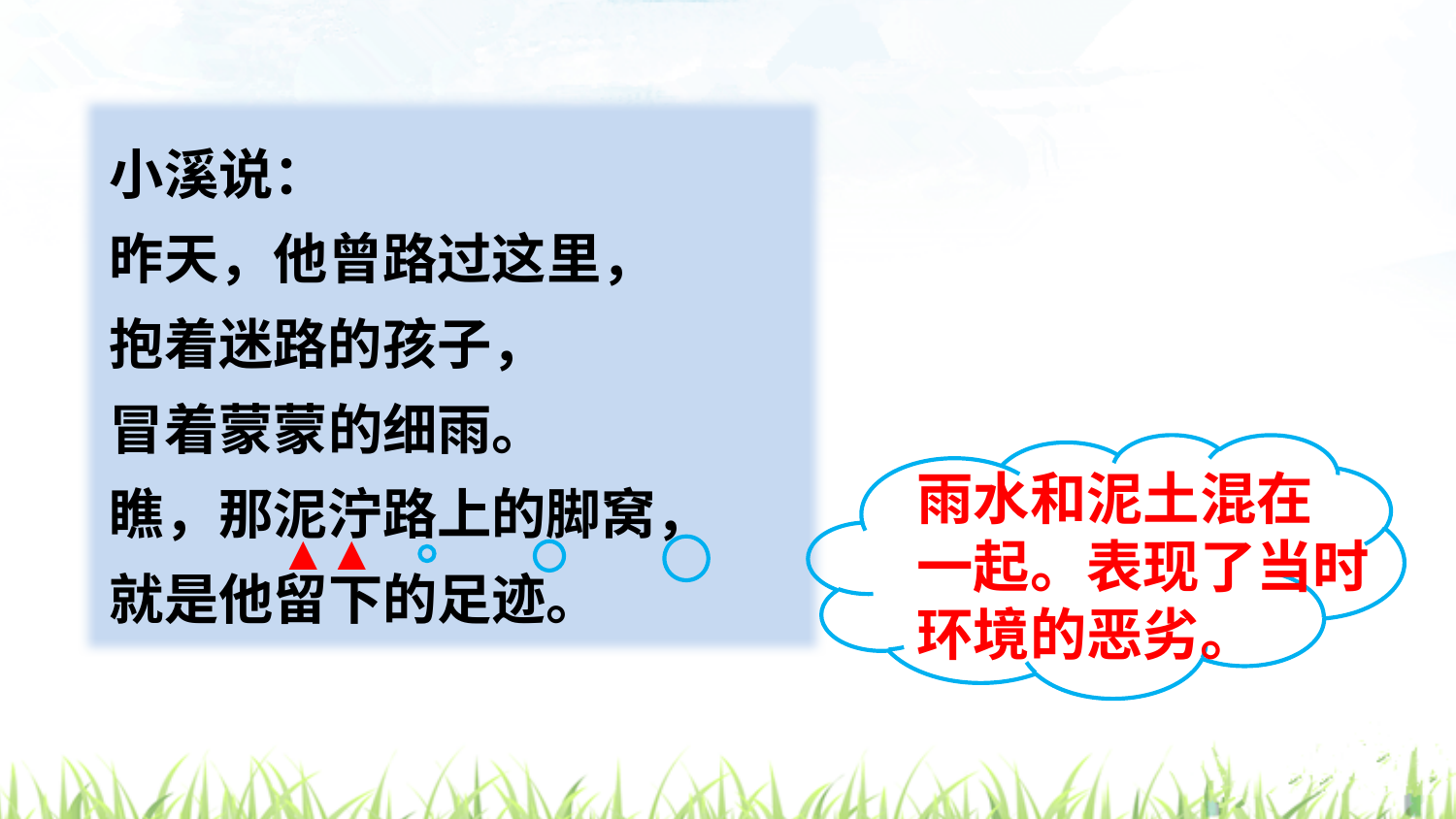

小溪说：
昨天，他曾路过这里，
抱着迷路的孩子，
冒着蒙蒙的细雨。
瞧，那泥泞路上的脚窝，
就是他留下的足迹。

雨水和泥土混在
一起。表现了当时
环境的恶劣。
▲
▲